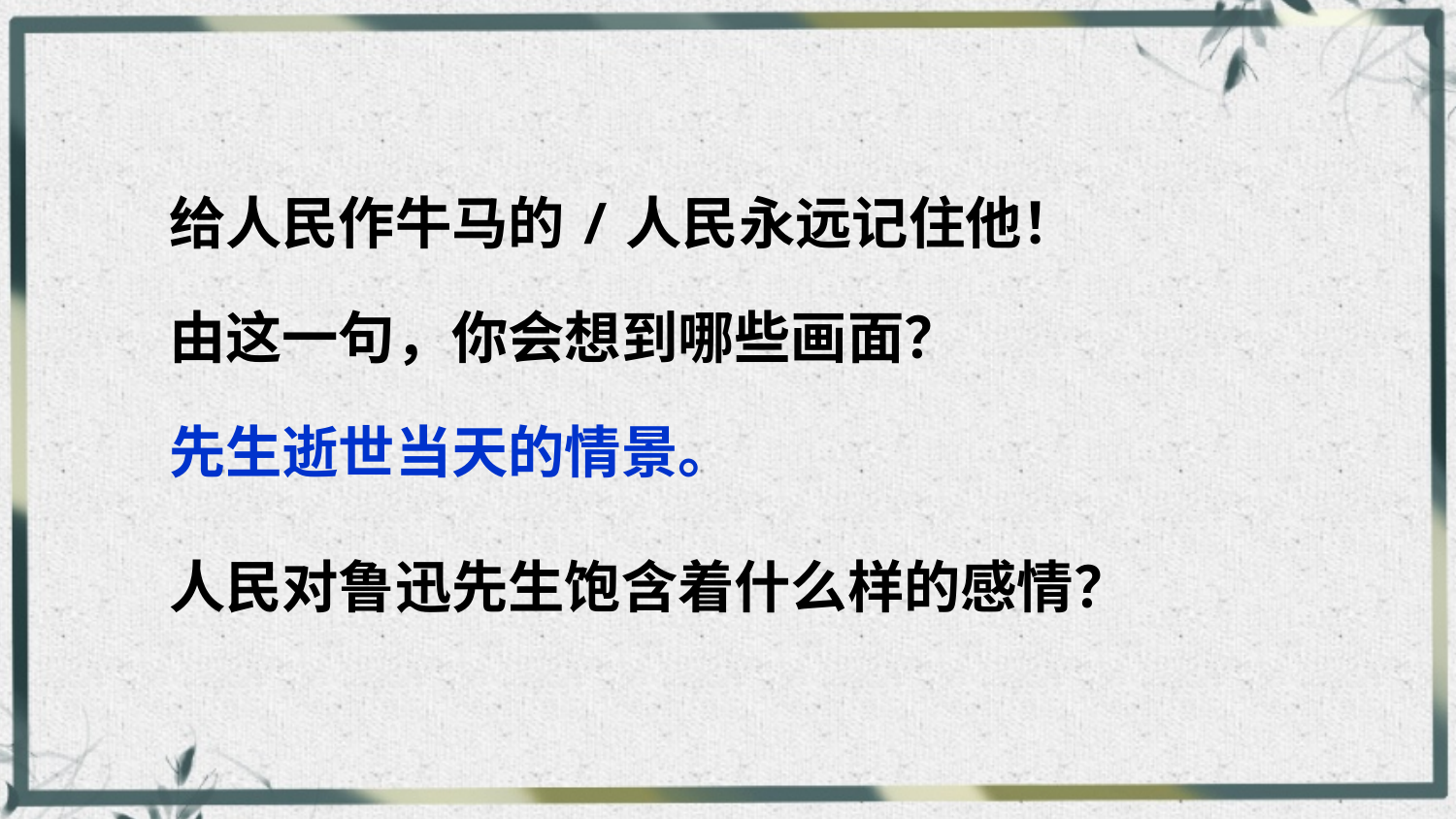

给人民作牛马的/人民永远记住他！
由这一句，你会想到哪些画面？
先生逝世当天的情景。
人民对鲁迅先生饱含着什么样的感情？